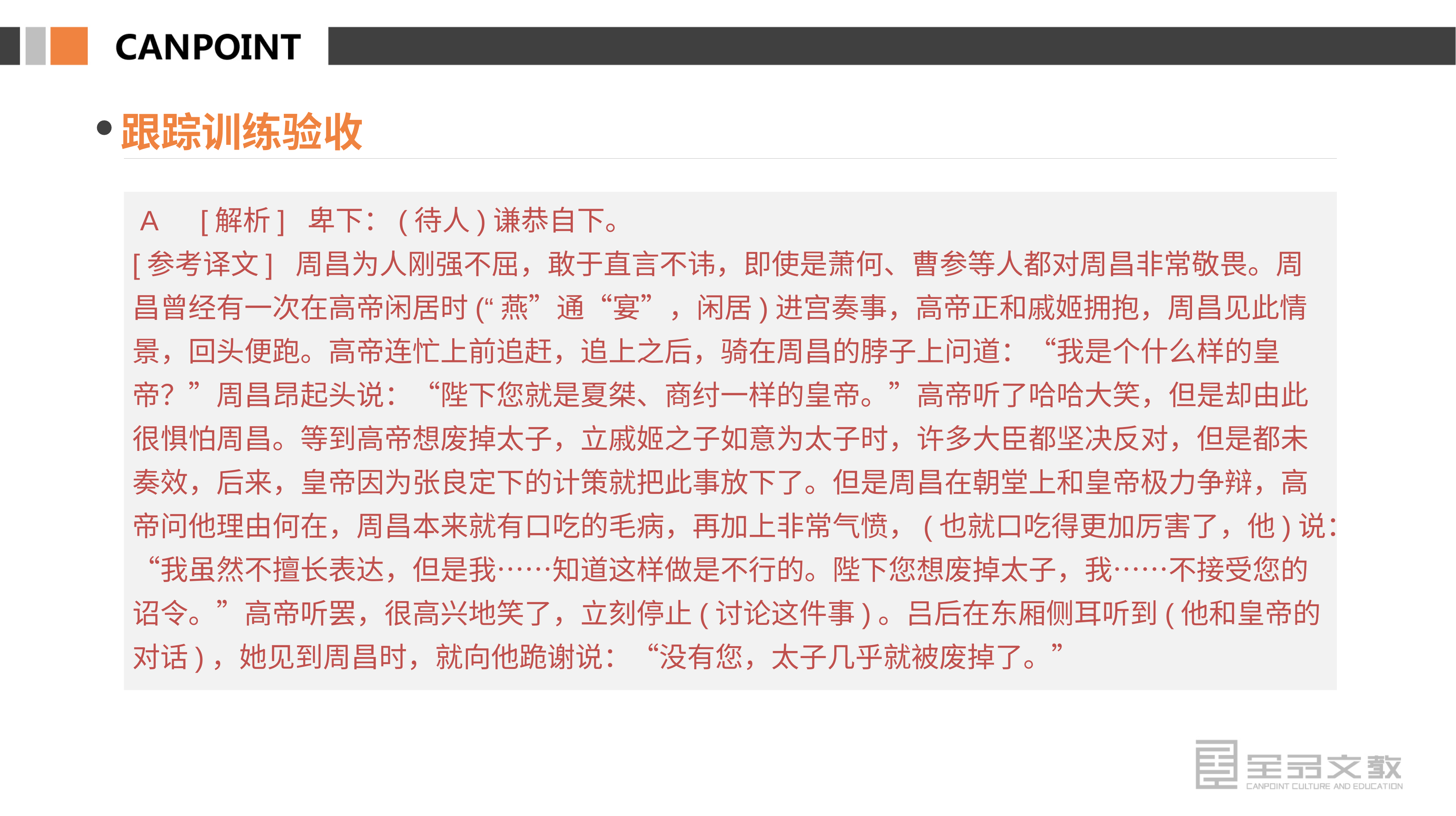

跟踪训练验收

 A　[解析]  卑下：(待人)谦恭自下。
[参考译文]  周昌为人刚强不屈，敢于直言不讳，即使是萧何、曹参等人都对周昌非常敬畏。周昌曾经有一次在高帝闲居时(“燕”通“宴”，闲居)进宫奏事，高帝正和戚姬拥抱，周昌见此情景，回头便跑。高帝连忙上前追赶，追上之后，骑在周昌的脖子上问道：“我是个什么样的皇帝？”周昌昂起头说：“陛下您就是夏桀、商纣一样的皇帝。”高帝听了哈哈大笑，但是却由此很惧怕周昌。等到高帝想废掉太子，立戚姬之子如意为太子时，许多大臣都坚决反对，但是都未奏效，后来，皇帝因为张良定下的计策就把此事放下了。但是周昌在朝堂上和皇帝极力争辩，高帝问他理由何在，周昌本来就有口吃的毛病，再加上非常气愤，(也就口吃得更加厉害了，他)说：“我虽然不擅长表达，但是我……知道这样做是不行的。陛下您想废掉太子，我……不接受您的诏令。”高帝听罢，很高兴地笑了，立刻停止(讨论这件事)。吕后在东厢侧耳听到(他和皇帝的对话)，她见到周昌时，就向他跪谢说：“没有您，太子几乎就被废掉了。”